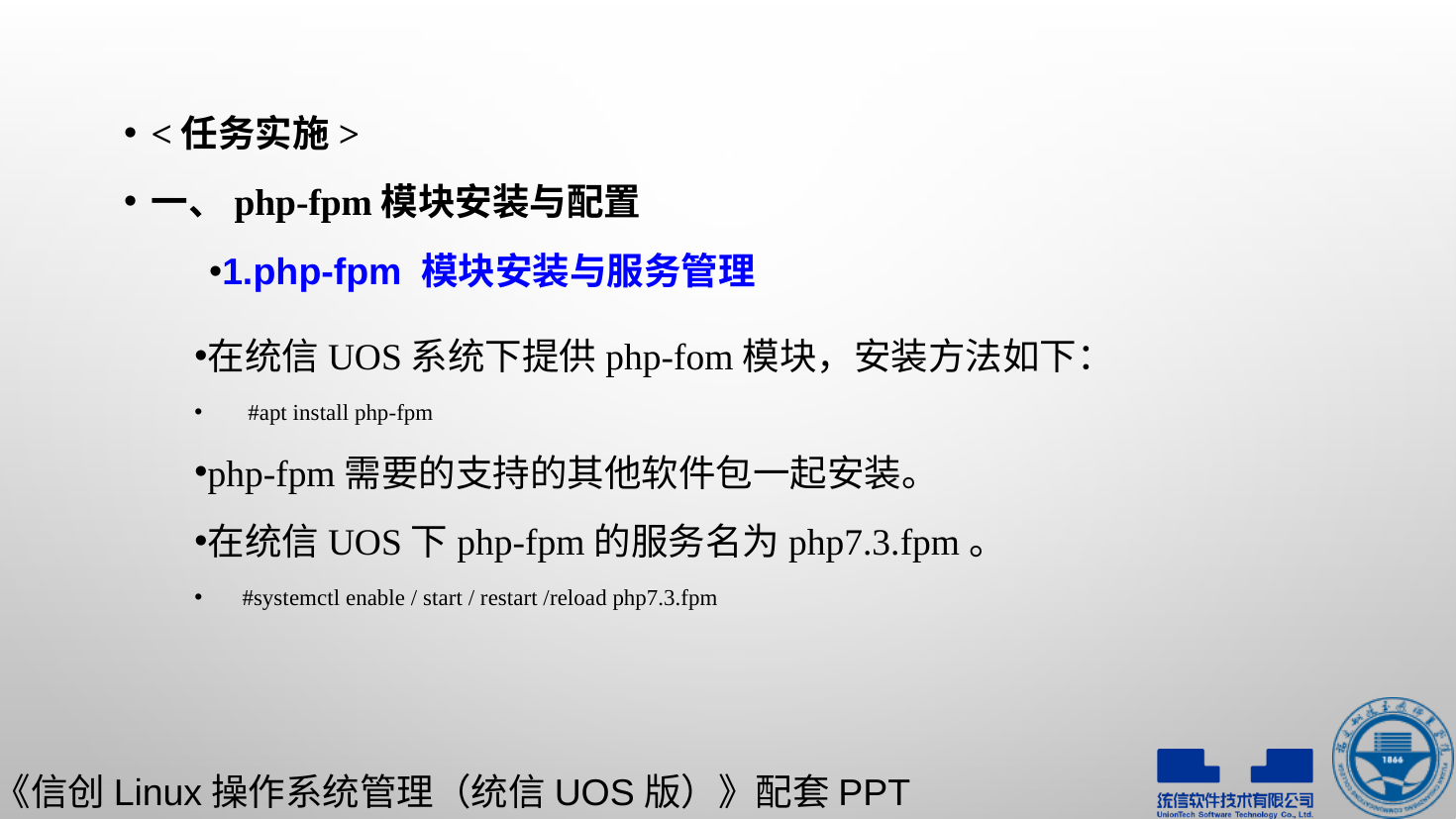

<任务实施>
一、php-fpm模块安装与配置
1.php-fpm 模块安装与服务管理
在统信UOS系统下提供php-fom模块，安装方法如下：
        #apt install php-fpm
php-fpm需要的支持的其他软件包一起安装。
在统信UOS下php-fpm的服务名为php7.3.fpm。
       #systemctl enable / start / restart /reload php7.3.fpm